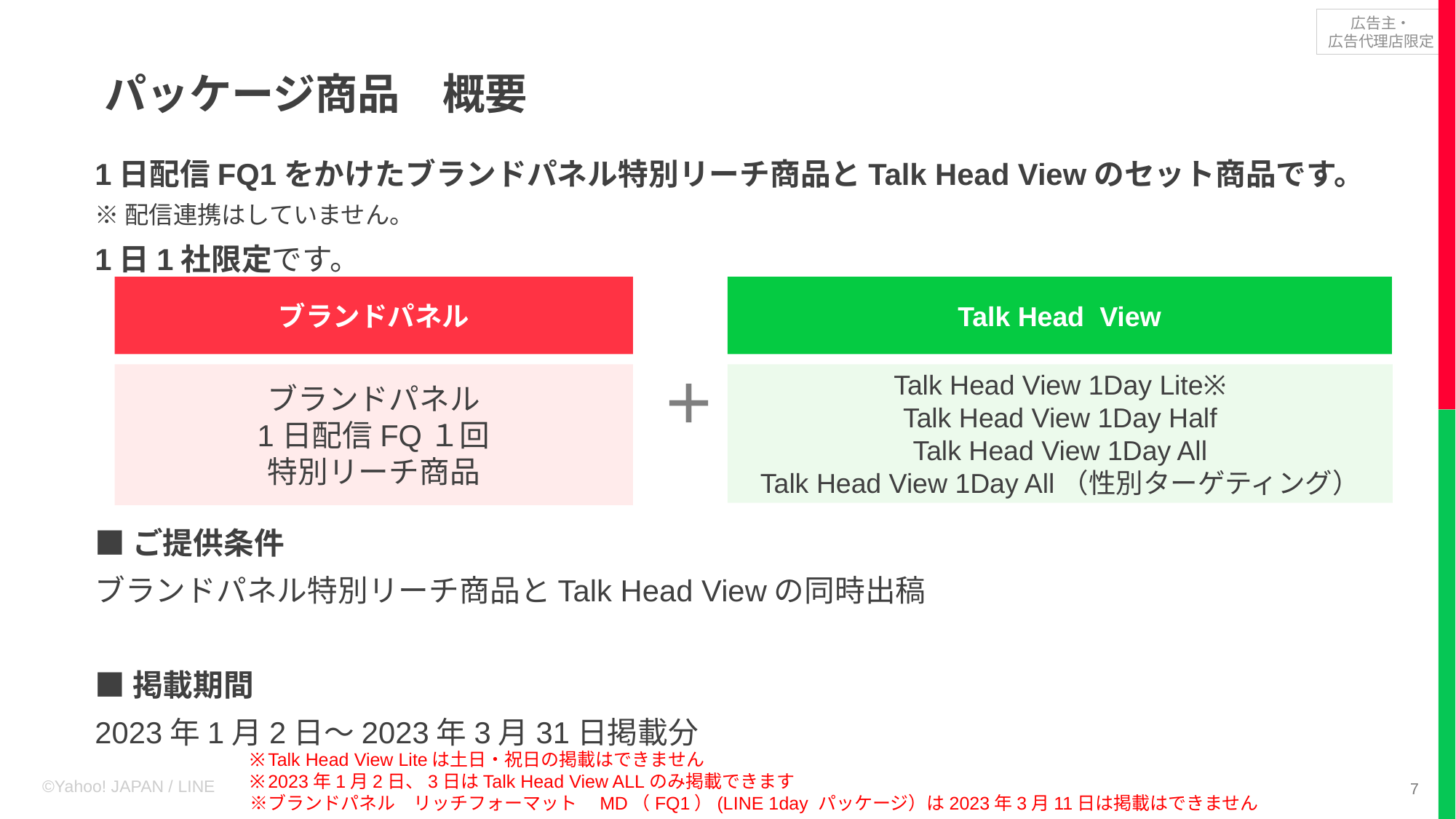

# パッケージ商品　概要
1日配信FQ1をかけたブランドパネル特別リーチ商品とTalk Head Viewのセット商品です。
※配信連携はしていません。
1日1社限定です。

■ご提供条件
ブランドパネル特別リーチ商品とTalk Head Viewの同時出稿

■掲載期間
2023年1月2日～2023年3月31日掲載分
ブランドパネル
Talk Head  View
ブランドパネル
1日配信FQ１回
特別リーチ商品
＋
Talk Head View 1Day Lite※
Talk Head View 1Day Half
Talk Head View 1Day All
Talk Head View 1Day All（性別ターゲティング）
※Talk Head View Liteは土日・祝日の掲載はできません
※2023年1月2日、3日はTalk Head View ALLのみ掲載できます
※ブランドパネル　リッチフォーマット　MD（FQ1）(LINE 1day パッケージ）は2023年3月11日は掲載はできません